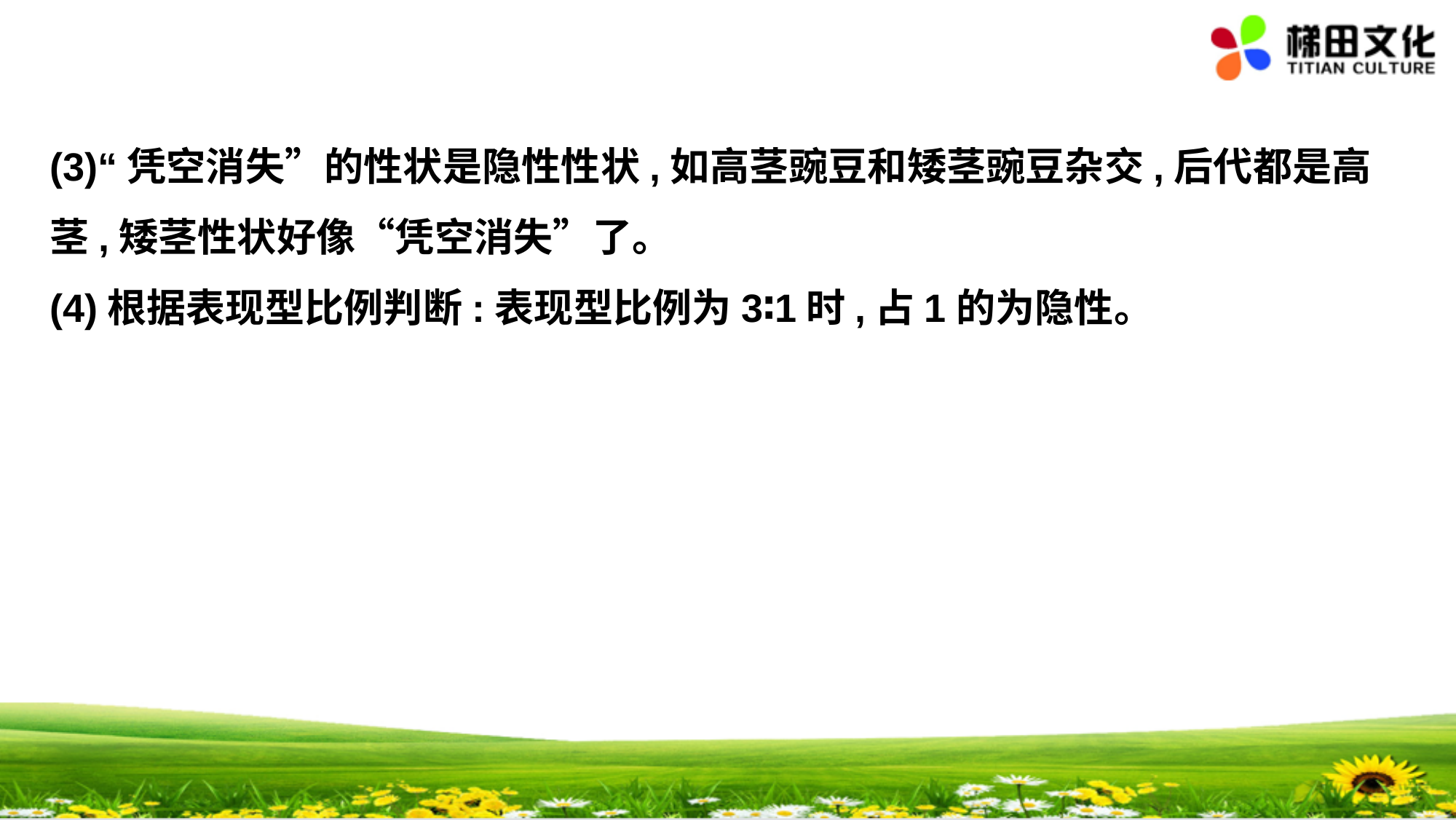

(3)“凭空消失”的性状是隐性性状,如高茎豌豆和矮茎豌豆杂交,后代都是高茎,矮茎性状好像“凭空消失”了。
(4)根据表现型比例判断:表现型比例为3∶1时,占1的为隐性。